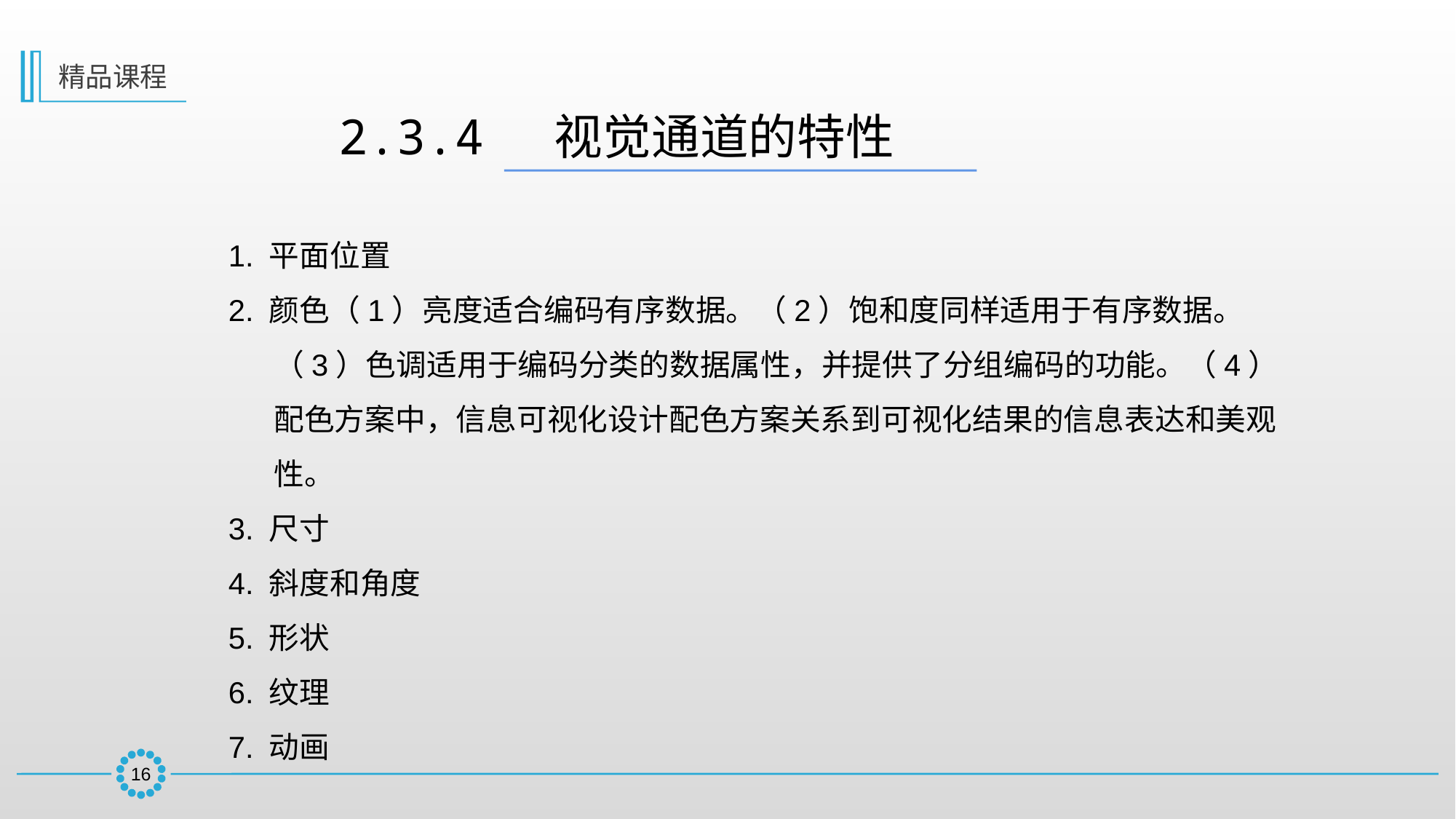

精品课程
2.3.4  视觉通道的特性

1. 平面位置
2. 颜色（1）亮度适合编码有序数据。（2）饱和度同样适用于有序数据。（3）色调适用于编码分类的数据属性，并提供了分组编码的功能。（4）配色方案中，信息可视化设计配色方案关系到可视化结果的信息表达和美观性。
3. 尺寸
4. 斜度和角度
5. 形状
6. 纹理
7. 动画

16